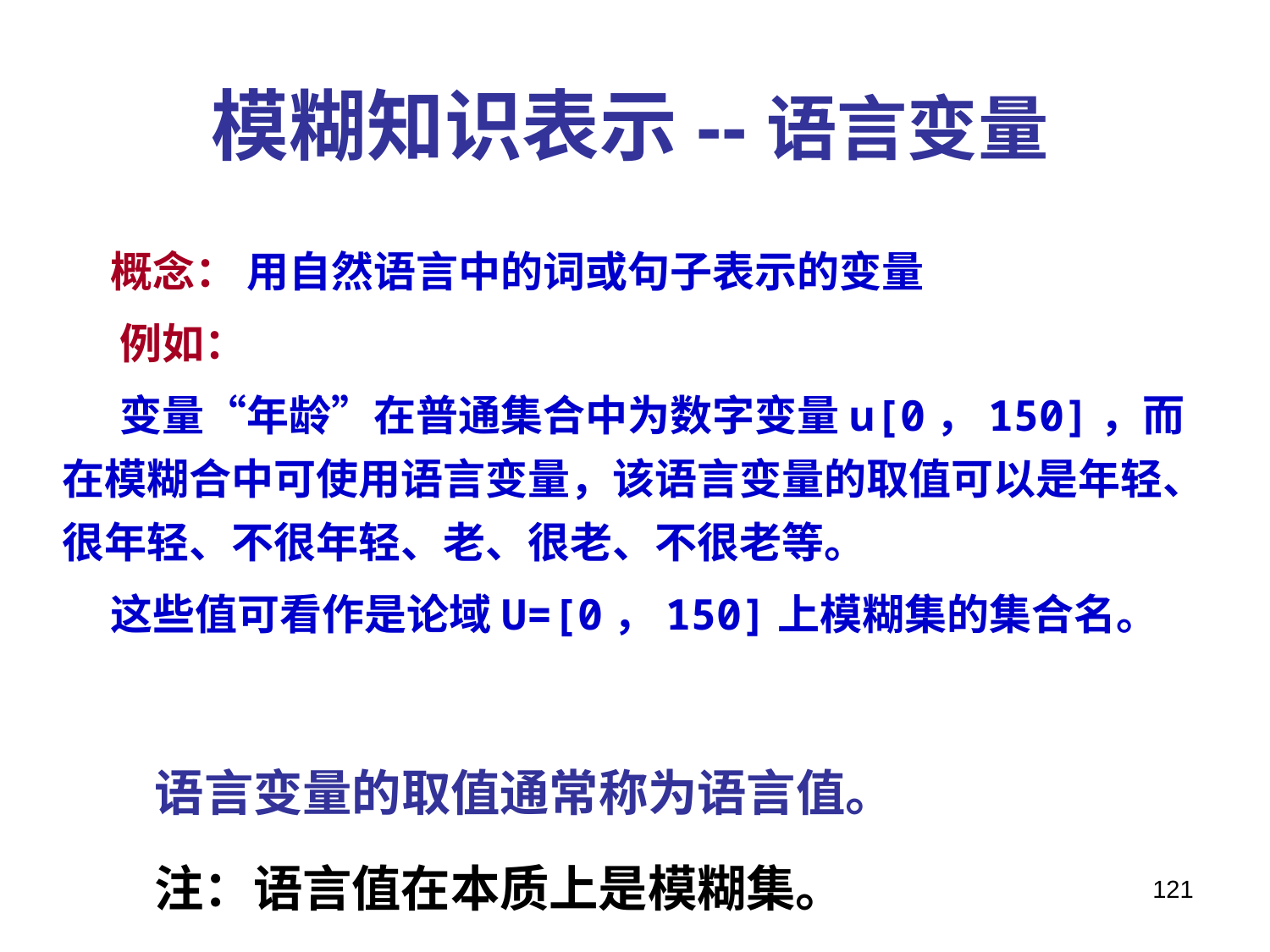

模糊知识表示--语言变量
    概念： 用自然语言中的词或句子表示的变量
     例如：
     变量“年龄”在普通集合中为数字变量u[0，150]，而在模糊合中可使用语言变量，该语言变量的取值可以是年轻、很年轻、不很年轻、老、很老、不很老等。
    这些值可看作是论域U=[0，150]上模糊集的集合名。
语言变量的取值通常称为语言值。
注：语言值在本质上是模糊集。
121